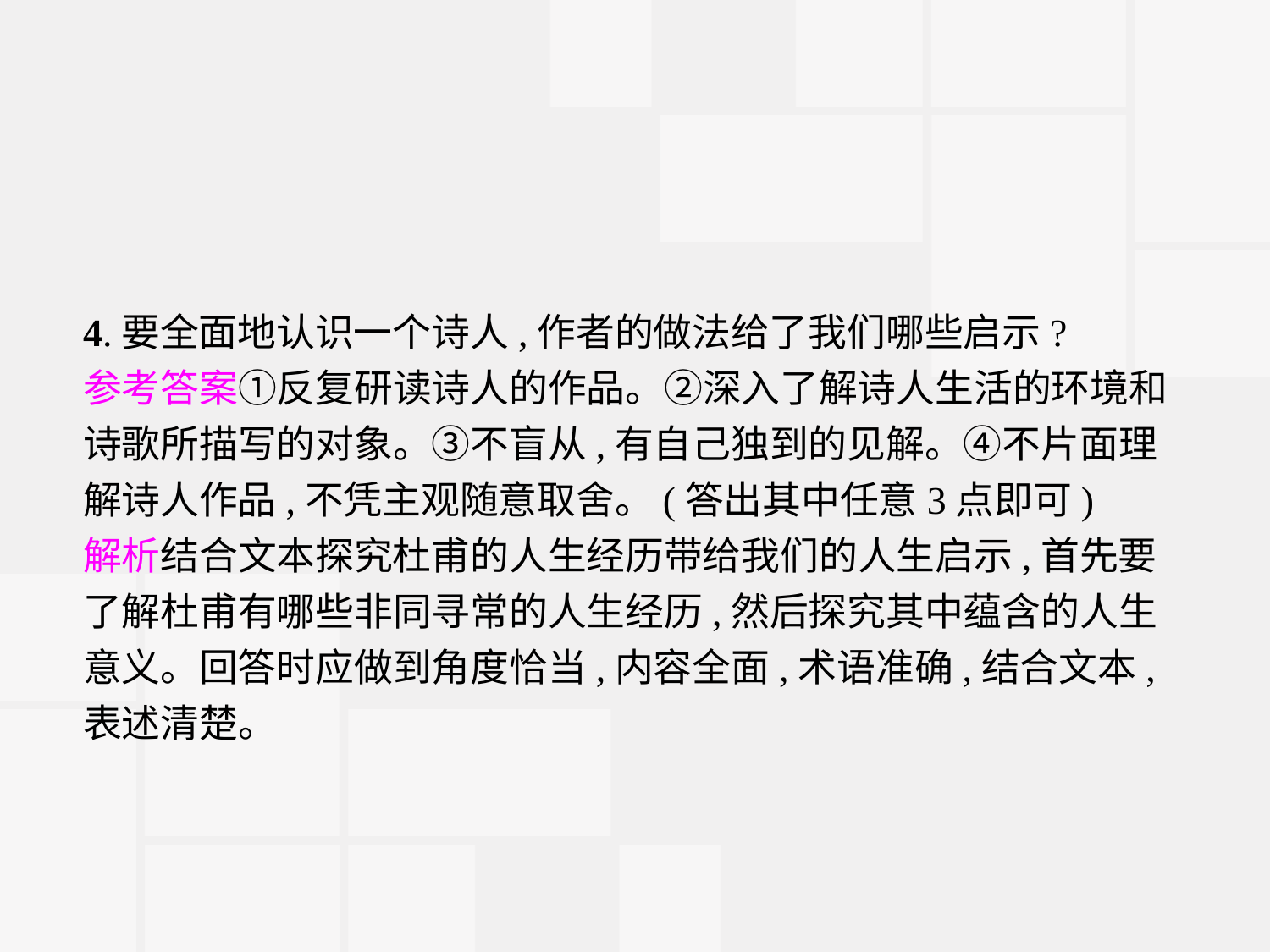

4.要全面地认识一个诗人,作者的做法给了我们哪些启示?
参考答案①反复研读诗人的作品。②深入了解诗人生活的环境和诗歌所描写的对象。③不盲从,有自己独到的见解。④不片面理解诗人作品,不凭主观随意取舍。(答出其中任意3点即可)
解析结合文本探究杜甫的人生经历带给我们的人生启示,首先要了解杜甫有哪些非同寻常的人生经历,然后探究其中蕴含的人生意义。回答时应做到角度恰当,内容全面,术语准确,结合文本,表述清楚。